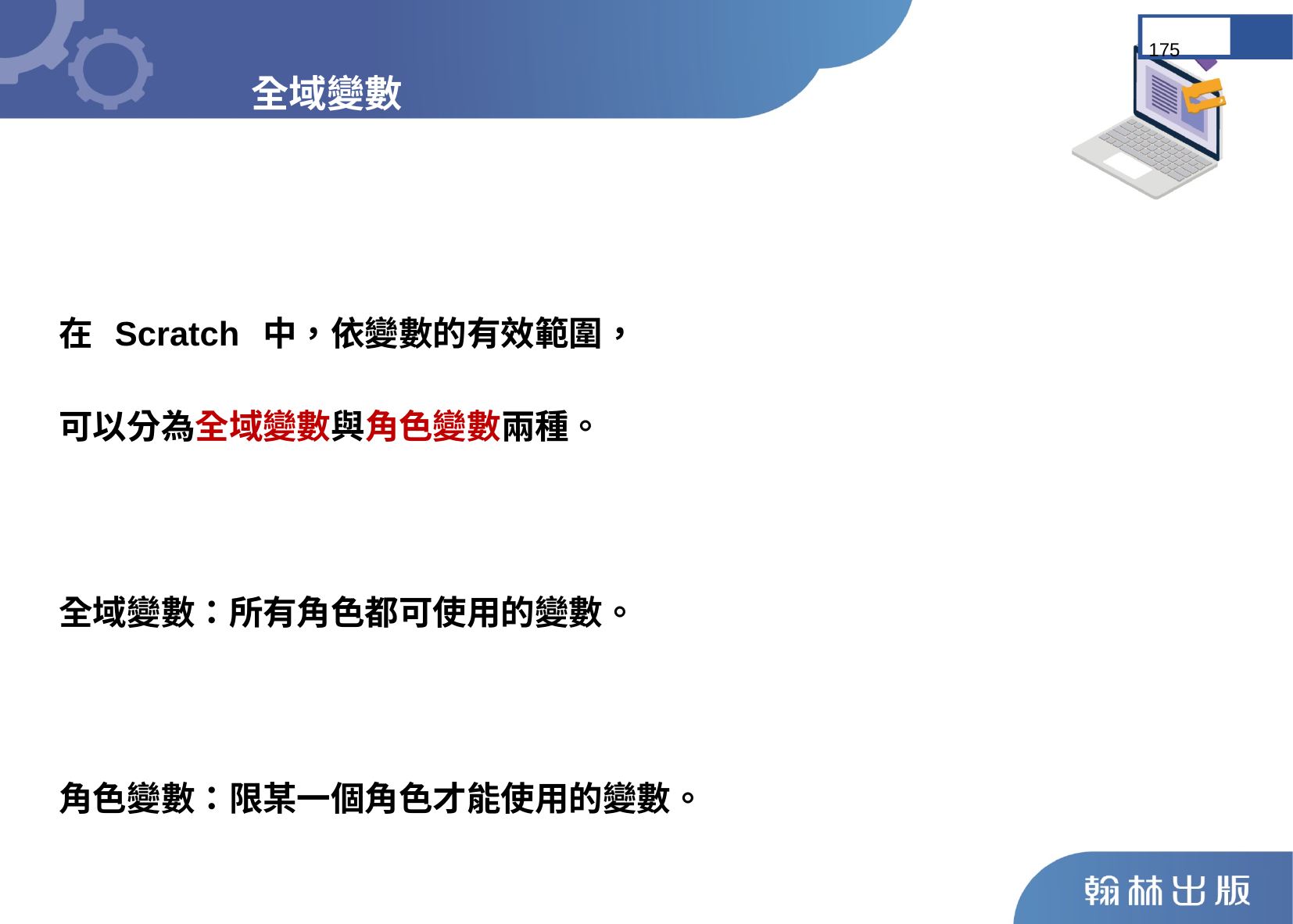

175
全域變數
在 Scratch 中，依變數的有效範圍，
可以分為全域變數與角色變數兩種。

全域變數：所有角色都可使用的變數。

角色變數：限某一個角色才能使用的變數。